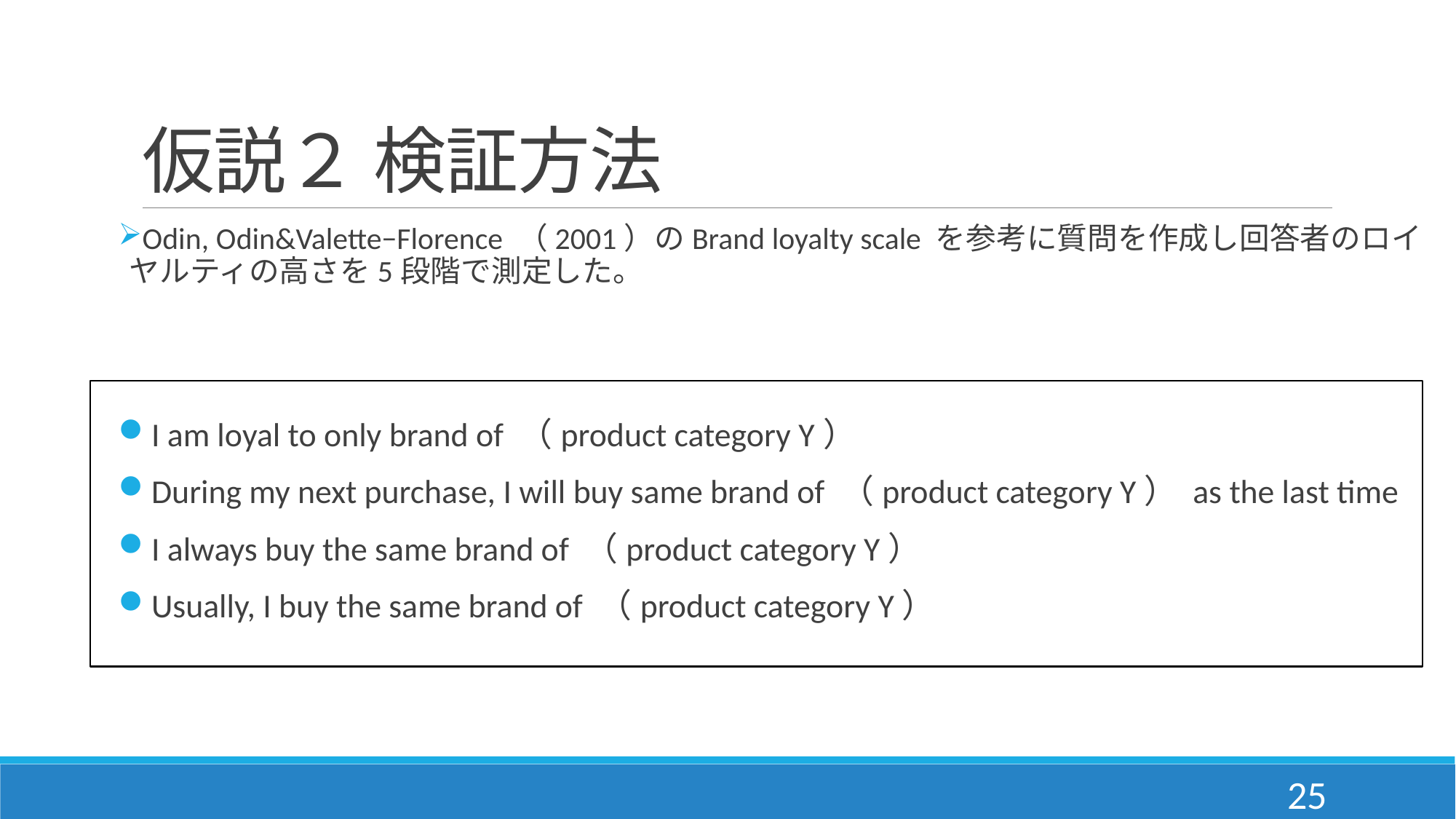

# 仮説２ 検証方法
Odin, Odin&Valette−Florence （2001）のBrand loyalty scale を参考に質問を作成し回答者のロイヤルティの高さを5段階で測定した。

I am loyal to only brand of （product category Y）
During my next purchase, I will buy same brand of （product category Y） as the last time
I always buy the same brand of （product category Y）
Usually, I buy the same brand of （product category Y）

25